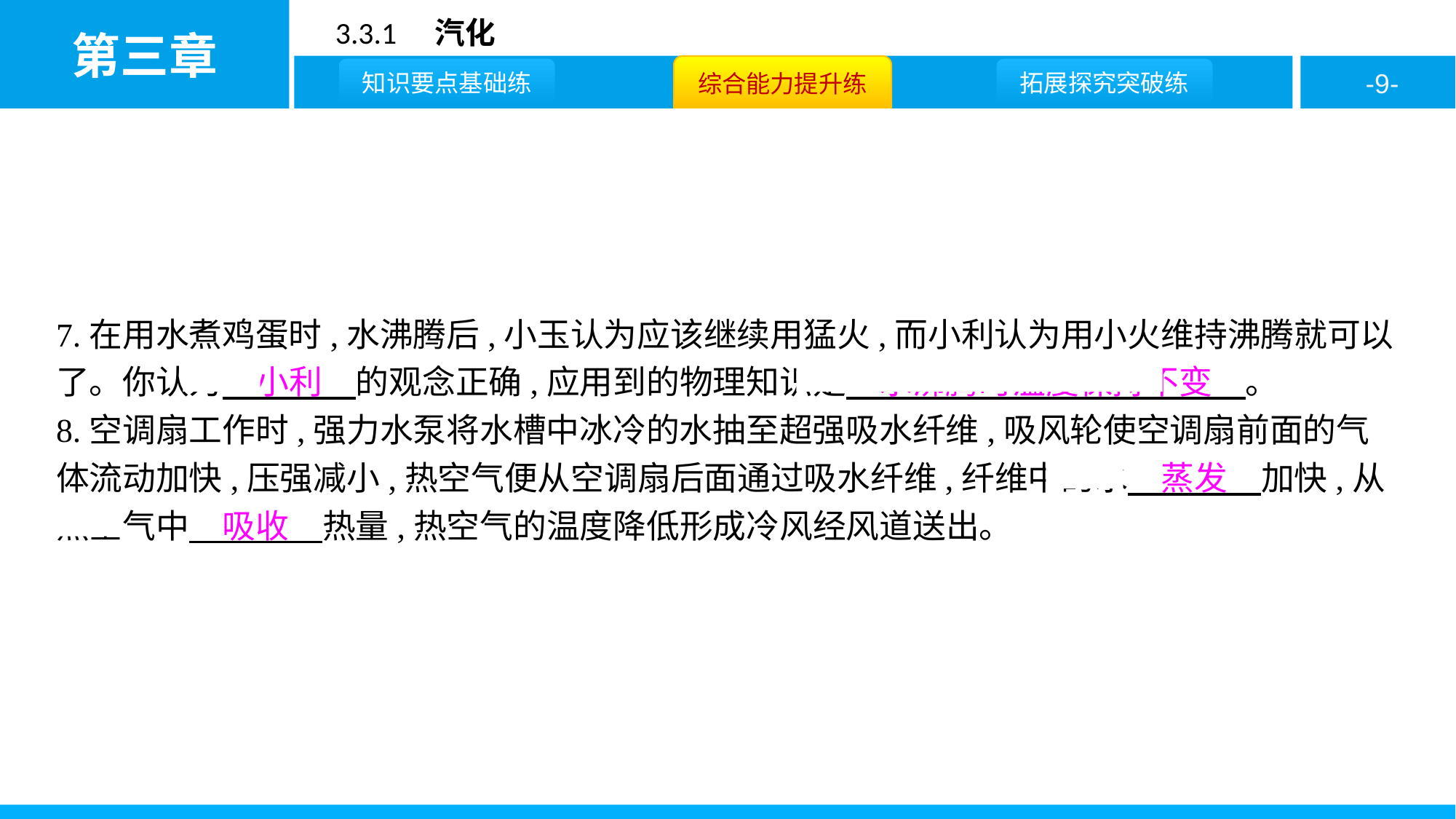

7.在用水煮鸡蛋时,水沸腾后,小玉认为应该继续用猛火,而小利认为用小火维持沸腾就可以了。你认为　小利　的观念正确,应用到的物理知识是　水沸腾时温度保持不变　。
8.空调扇工作时,强力水泵将水槽中冰冷的水抽至超强吸水纤维,吸风轮使空调扇前面的气体流动加快,压强减小,热空气便从空调扇后面通过吸水纤维,纤维中的水　蒸发　加快,从热空气中　吸收　热量,热空气的温度降低形成冷风经风道送出。